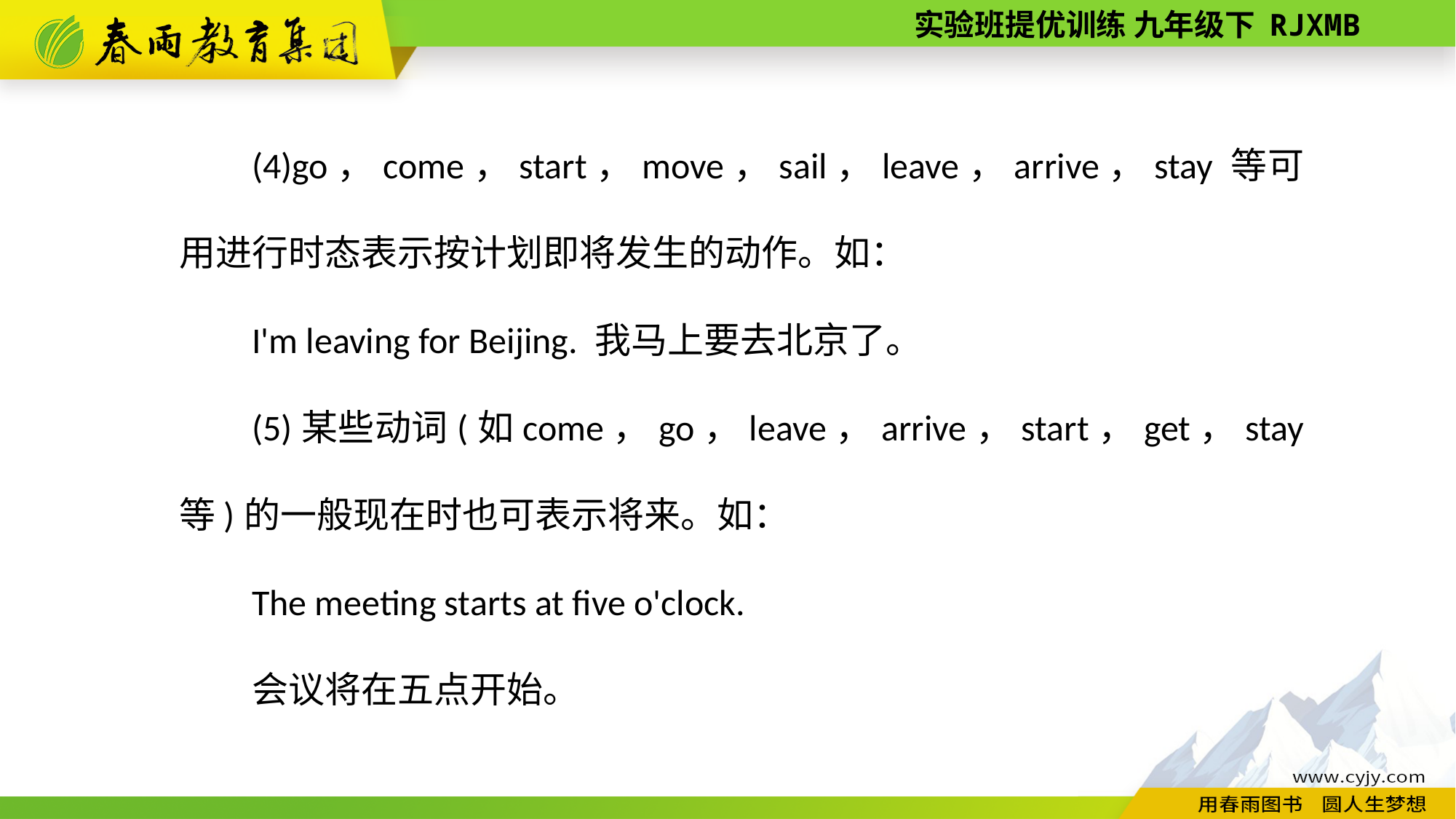

(4)go，come，start，move，sail，leave，arrive，stay 等可用进行时态表示按计划即将发生的动作。如：
I'm leaving for Beijing. 我马上要去北京了。
(5)某些动词(如come，go，leave，arrive，start，get，stay 等)的一般现在时也可表示将来。如：
The meeting starts at five o'clock.
会议将在五点开始。